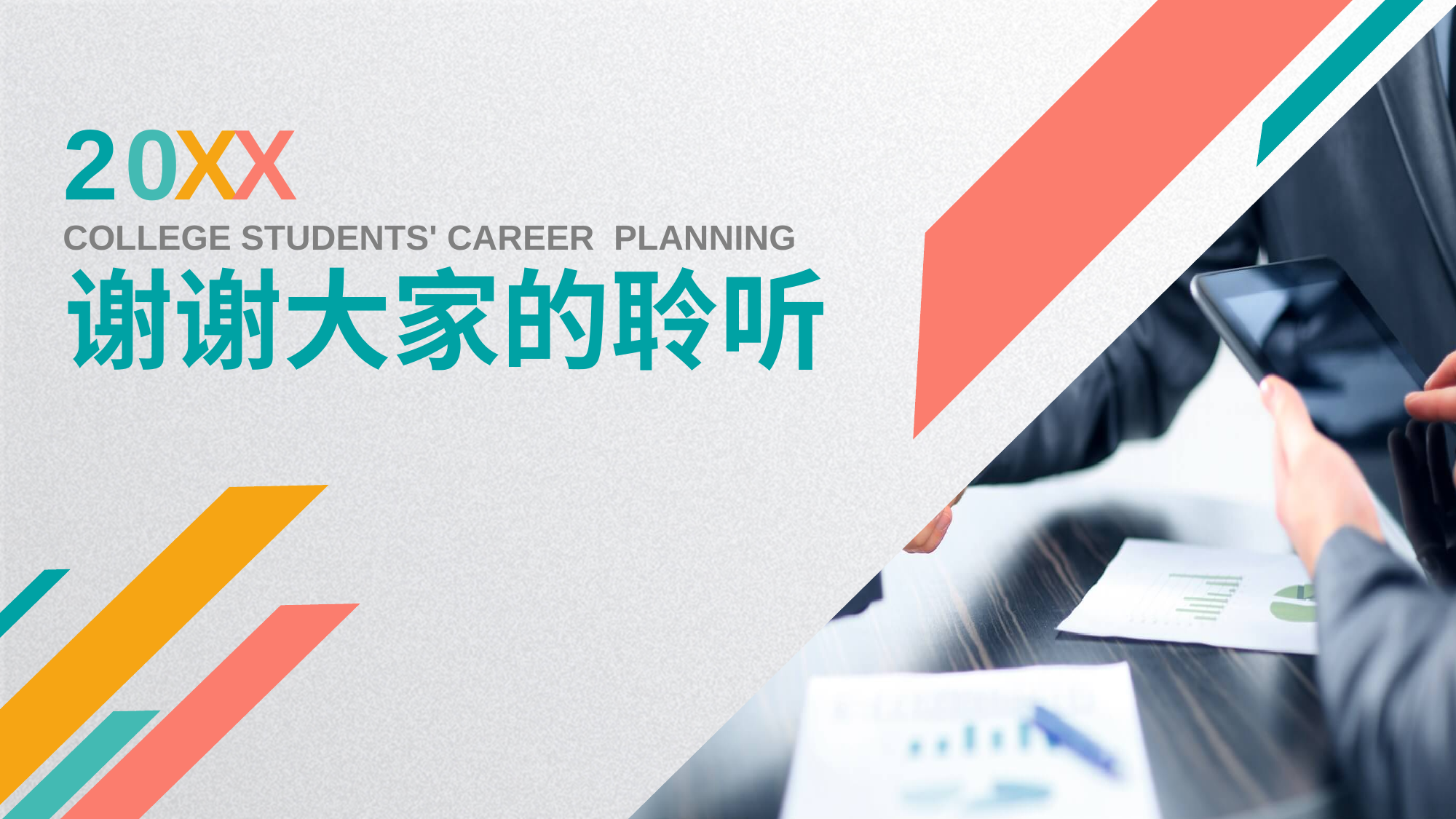

0
X
X
2
COLLEGE STUDENTS' CAREER  PLANNING
谢谢大家的聆听